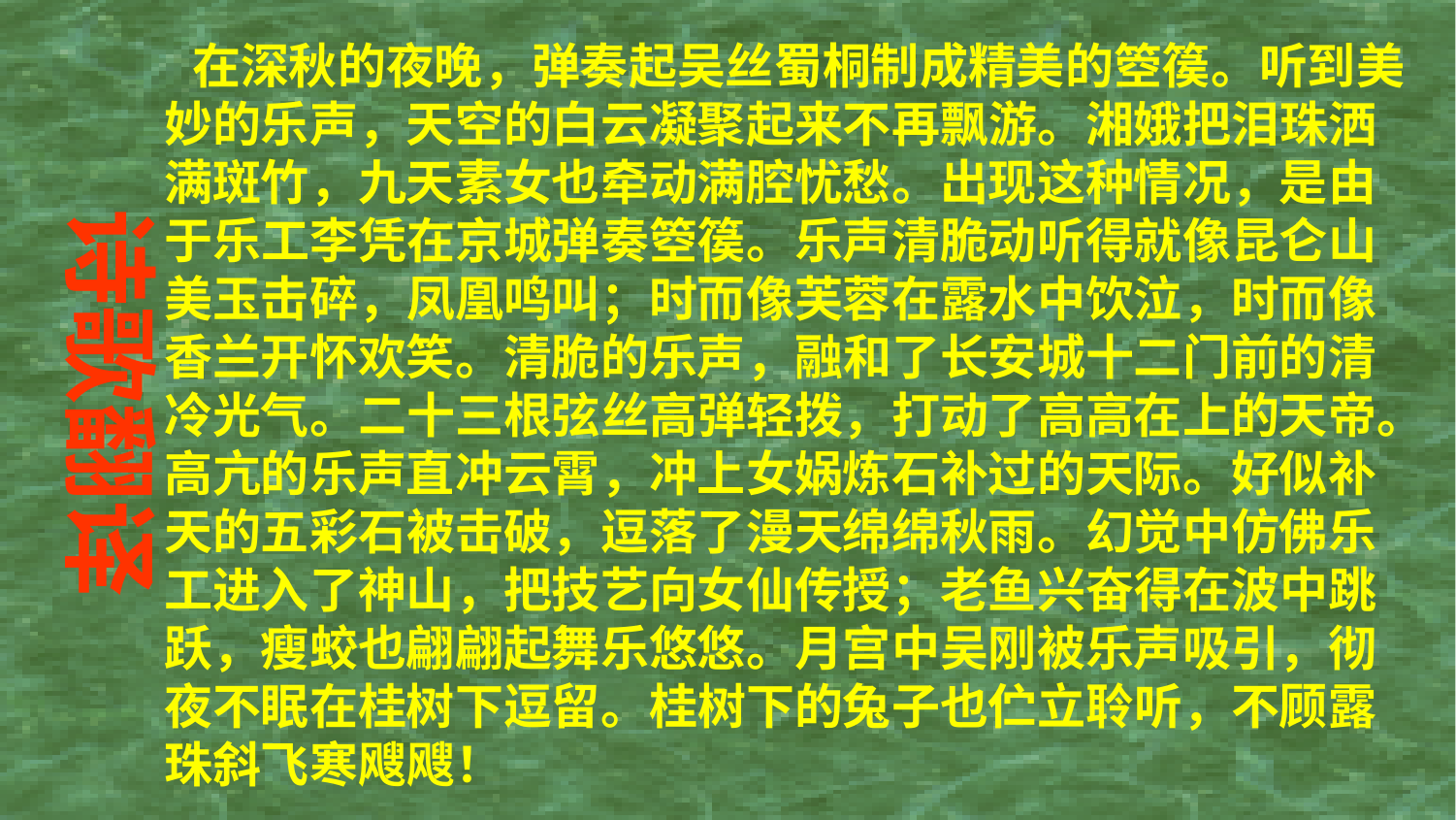

在深秋的夜晚，弹奏起吴丝蜀桐制成精美的箜篌。听到美妙的乐声，天空的白云凝聚起来不再飘游。湘娥把泪珠洒满斑竹，九天素女也牵动满腔忧愁。出现这种情况，是由于乐工李凭在京城弹奏箜篌。乐声清脆动听得就像昆仑山美玉击碎，凤凰鸣叫；时而像芙蓉在露水中饮泣，时而像香兰开怀欢笑。清脆的乐声，融和了长安城十二门前的清冷光气。二十三根弦丝高弹轻拨，打动了高高在上的天帝。高亢的乐声直冲云霄，冲上女娲炼石补过的天际。好似补天的五彩石被击破，逗落了漫天绵绵秋雨。幻觉中仿佛乐工进入了神山，把技艺向女仙传授；老鱼兴奋得在波中跳跃，瘦蛟也翩翩起舞乐悠悠。月宫中吴刚被乐声吸引，彻夜不眠在桂树下逗留。桂树下的兔子也伫立聆听，不顾露珠斜飞寒飕飕！
   诗歌翻译